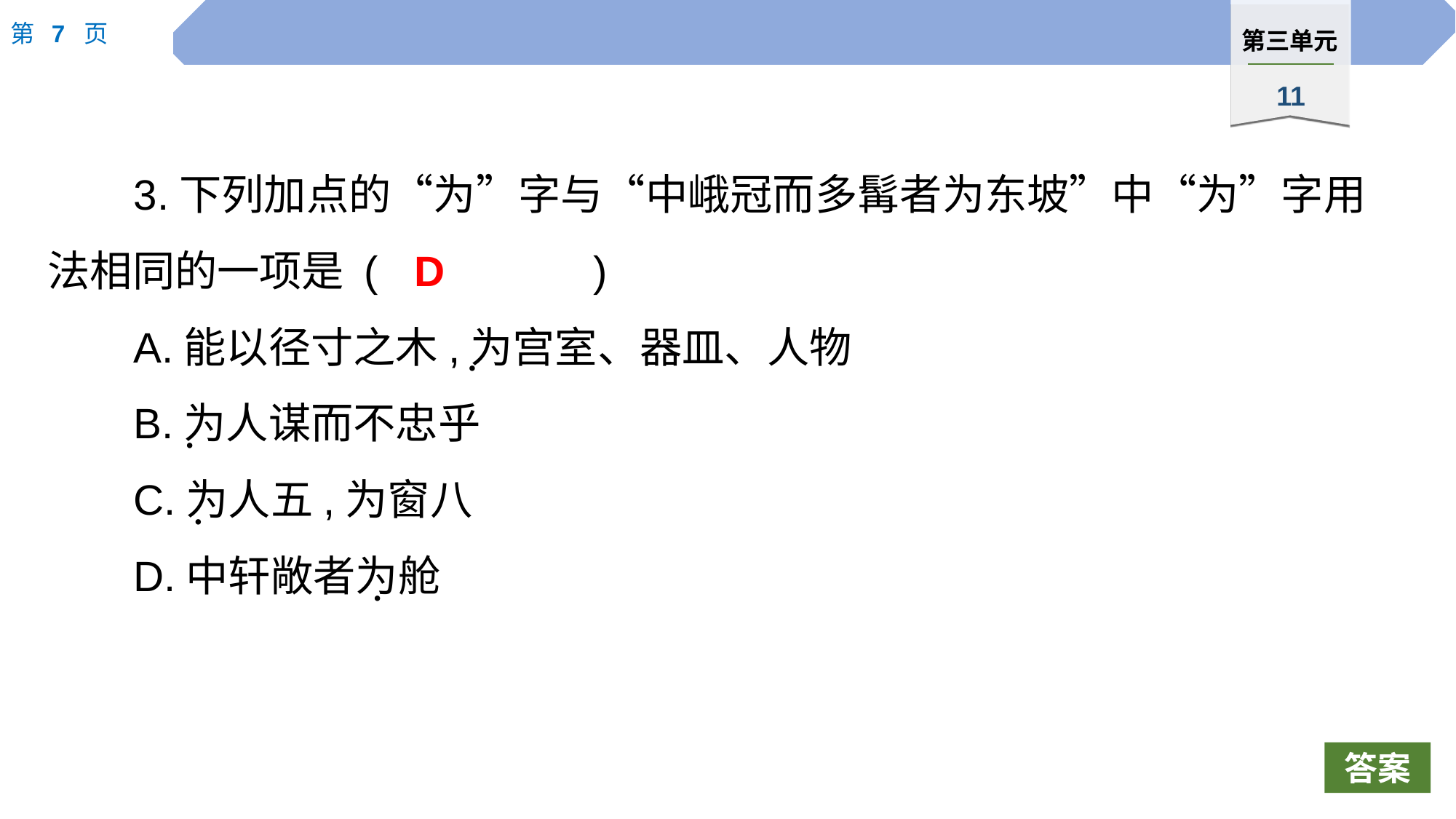

3.下列加点的“为”字与“中峨冠而多髯者为东坡”中“为”字用法相同的一项是 (		)
A.能以径寸之木,为宫室、器皿、人物
B.为人谋而不忠乎
C.为人五,为窗八
D.中轩敞者为舱
D
 ·
 ·
 ·
 ·
答案